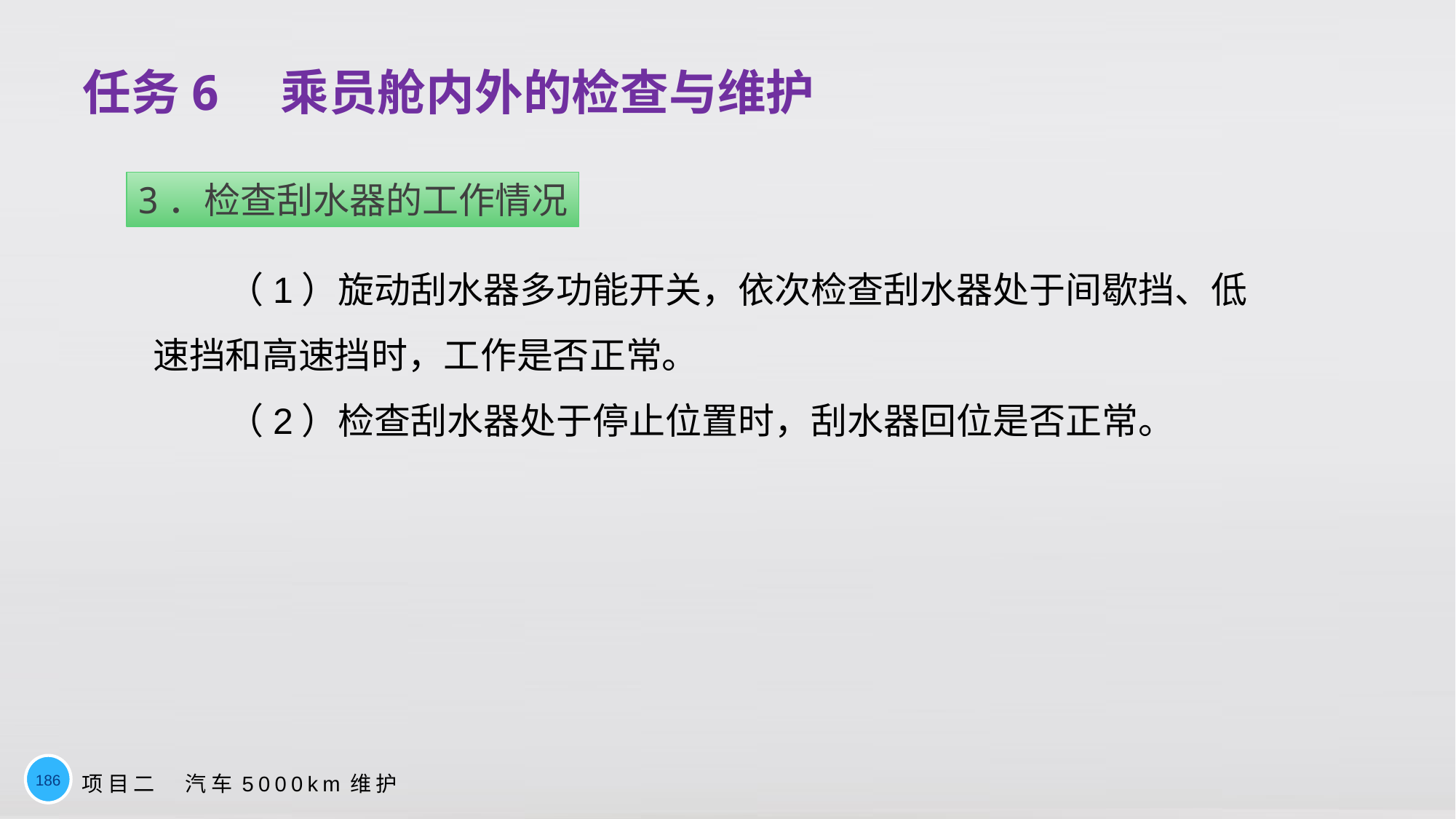

# 任务6　乘员舱内外的检查与维护
3．检查刮水器的工作情况
（1）旋动刮水器多功能开关，依次检查刮水器处于间歇挡、低速挡和高速挡时，工作是否正常。
（2）检查刮水器处于停止位置时，刮水器回位是否正常。
186